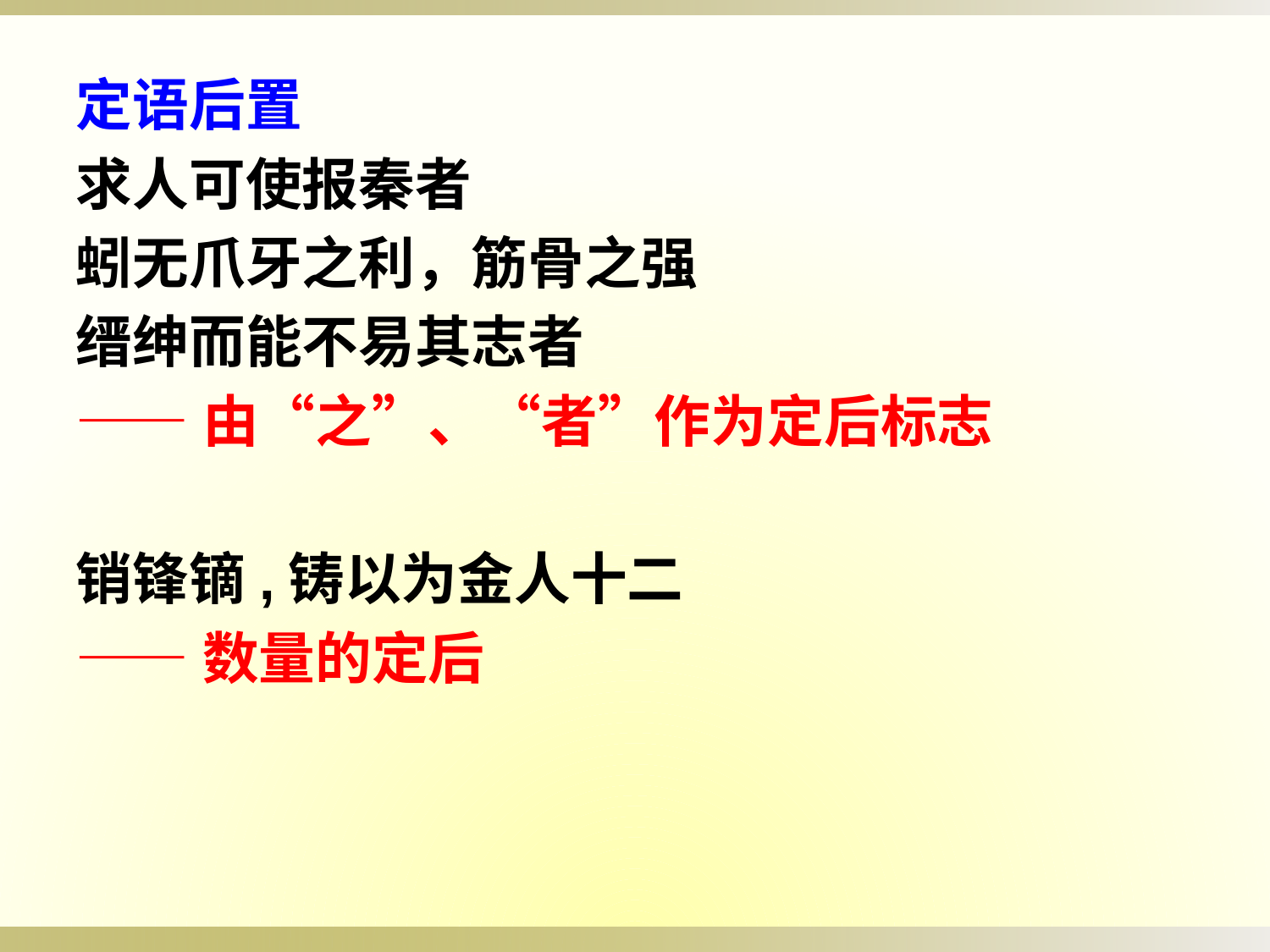

定语后置
求人可使报秦者
蚓无爪牙之利，筋骨之强
缙绅而能不易其志者
——由“之”、“者”作为定后标志

销锋镝,铸以为金人十二
——数量的定后